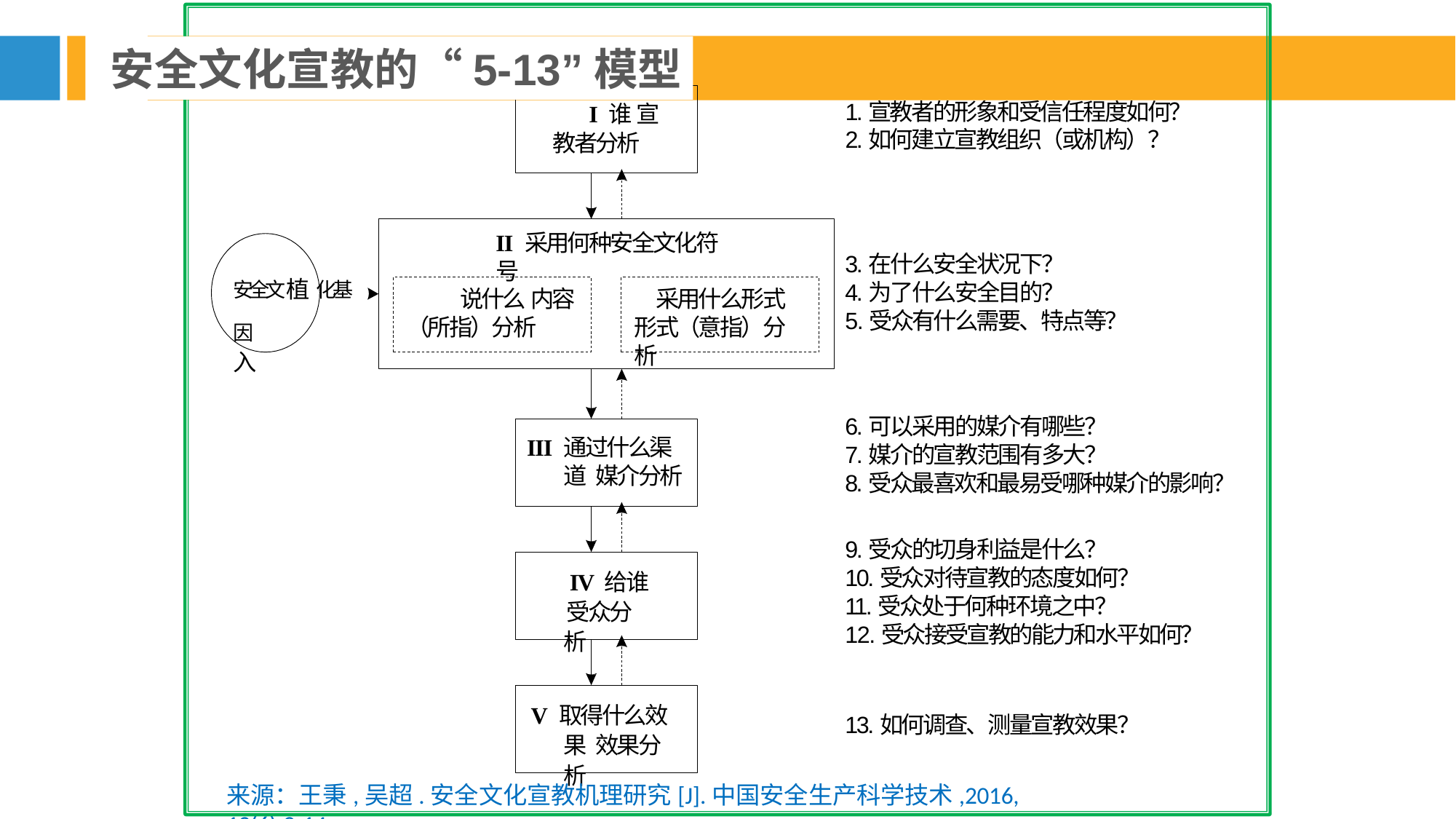

安全文化宣教的“5-13”模型

1.宣教者的形象和受信任程度如何？
2.如何建立宣教组织（或机构）？
I 谁  宣教者分析

II 采用何种安全文化符号

3.在什么安全状况下？
4.为了什么安全目的？
5.受众有什么需要、特点等？
安全文 植  化基因	入

说什么  内容（所指）分析
采用什么形式  形式（意指）分析

6.可以采用的媒介有哪些？
7.媒介的宣教范围有多大？
8.受众最喜欢和最易受哪种媒介的影响？

III 通过什么渠道  媒介分析

9.受众的切身利益是什么？
10.受众对待宣教的态度如何？
11.受众处于何种环境之中？
12.受众接受宣教的能力和水平如何？

IV 给谁  受众分析

V 取得什么效果  效果分析
13.如何调查、测量宣教效果？
来源：王秉,吴超.安全文化宣教机理研究[J].中国安全生产科学技术,2016, 12(6):9-14.